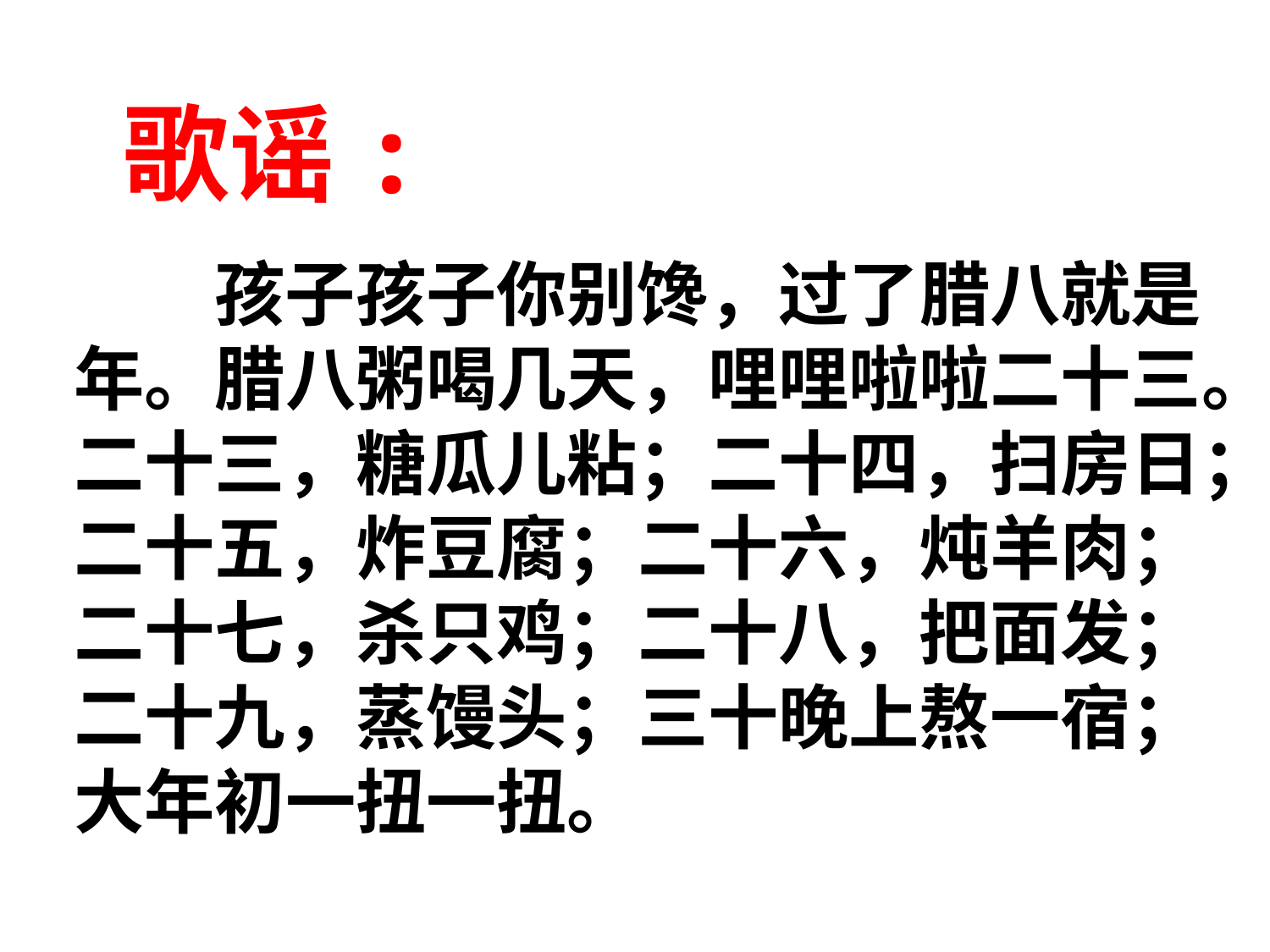

歌谣:
　　孩子孩子你别馋，过了腊八就是年。腊八粥喝几天，哩哩啦啦二十三。二十三，糖瓜儿粘；二十四，扫房日；二十五，炸豆腐；二十六，炖羊肉；二十七，杀只鸡；二十八，把面发；二十九，蒸馒头；三十晚上熬一宿；大年初一扭一扭。